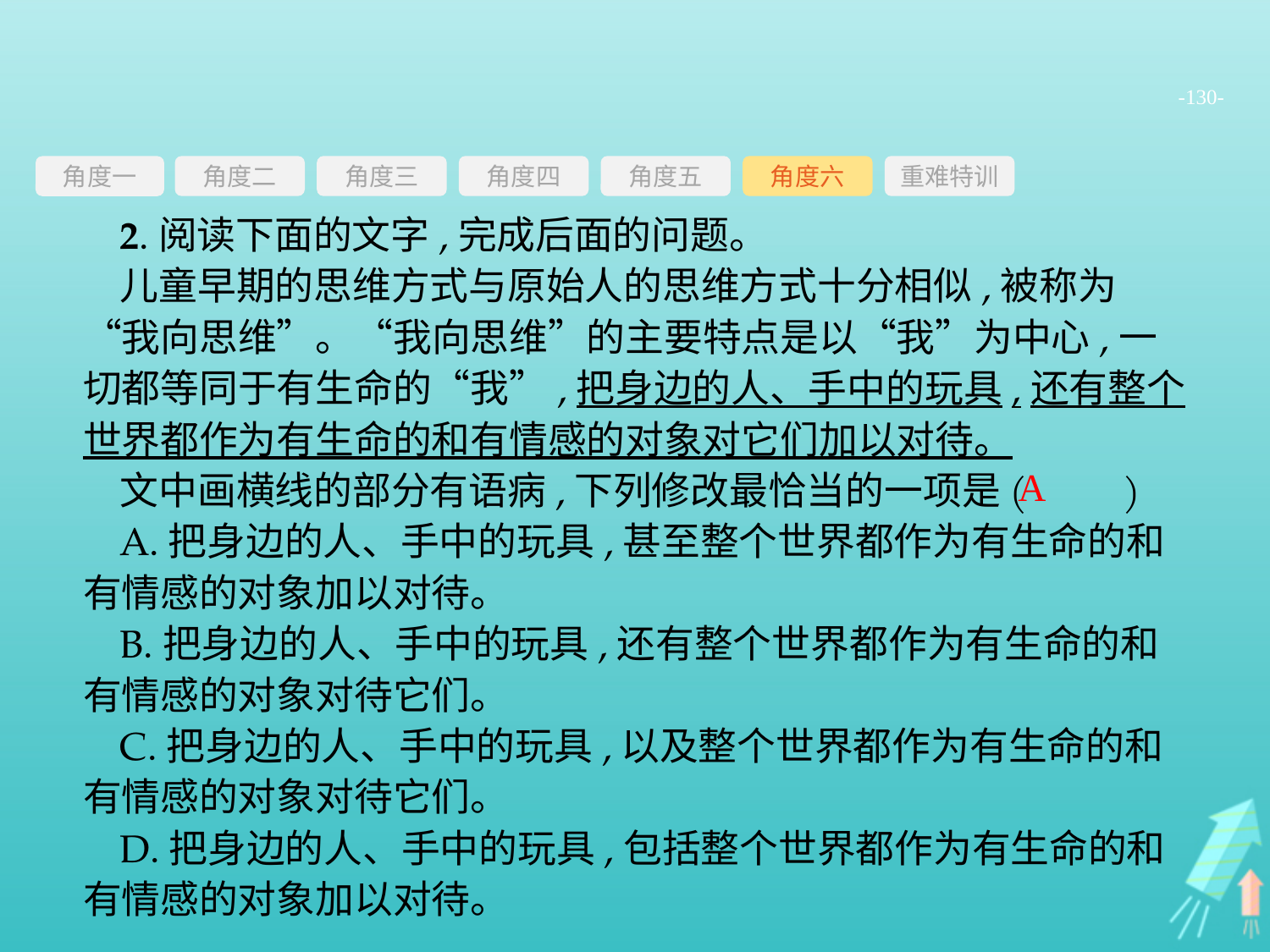

-130-
角度三
角度四
角度五
角度六
重难特训
角度二
角度一
2.阅读下面的文字,完成后面的问题。
儿童早期的思维方式与原始人的思维方式十分相似,被称为“我向思维”。“我向思维”的主要特点是以“我”为中心,一切都等同于有生命的“我”,把身边的人、手中的玩具,还有整个世界都作为有生命的和有情感的对象对它们加以对待。
文中画横线的部分有语病,下列修改最恰当的一项是(　　)
A.把身边的人、手中的玩具,甚至整个世界都作为有生命的和有情感的对象加以对待。
B.把身边的人、手中的玩具,还有整个世界都作为有生命的和有情感的对象对待它们。
C.把身边的人、手中的玩具,以及整个世界都作为有生命的和有情感的对象对待它们。
D.把身边的人、手中的玩具,包括整个世界都作为有生命的和有情感的对象加以对待。
A